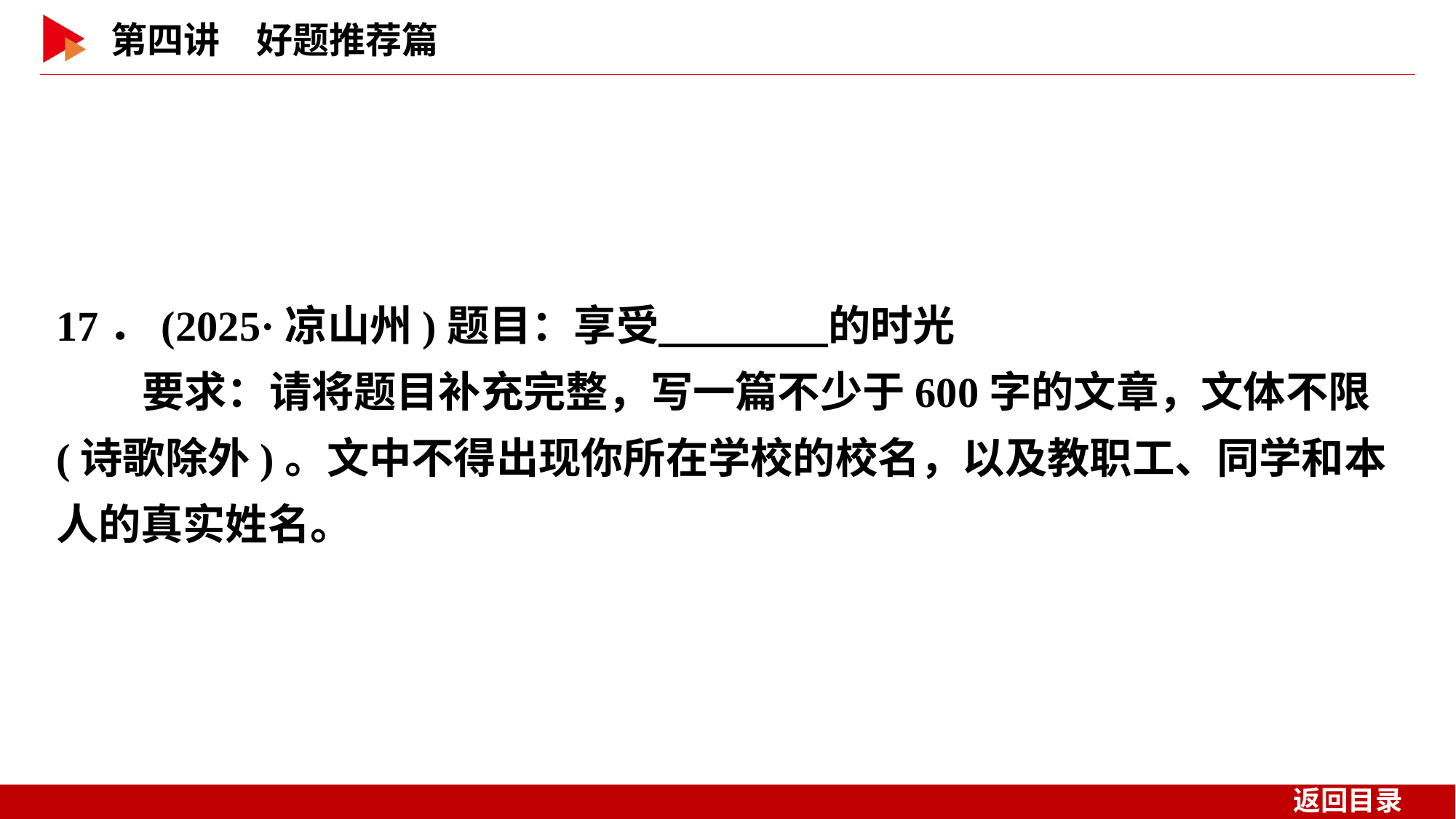

17．(2025·凉山州)题目：享受　　　　的时光
要求：请将题目补充完整，写一篇不少于600字的文章，文体不限(诗歌除外)。文中不得出现你所在学校的校名，以及教职工、同学和本人的真实姓名。